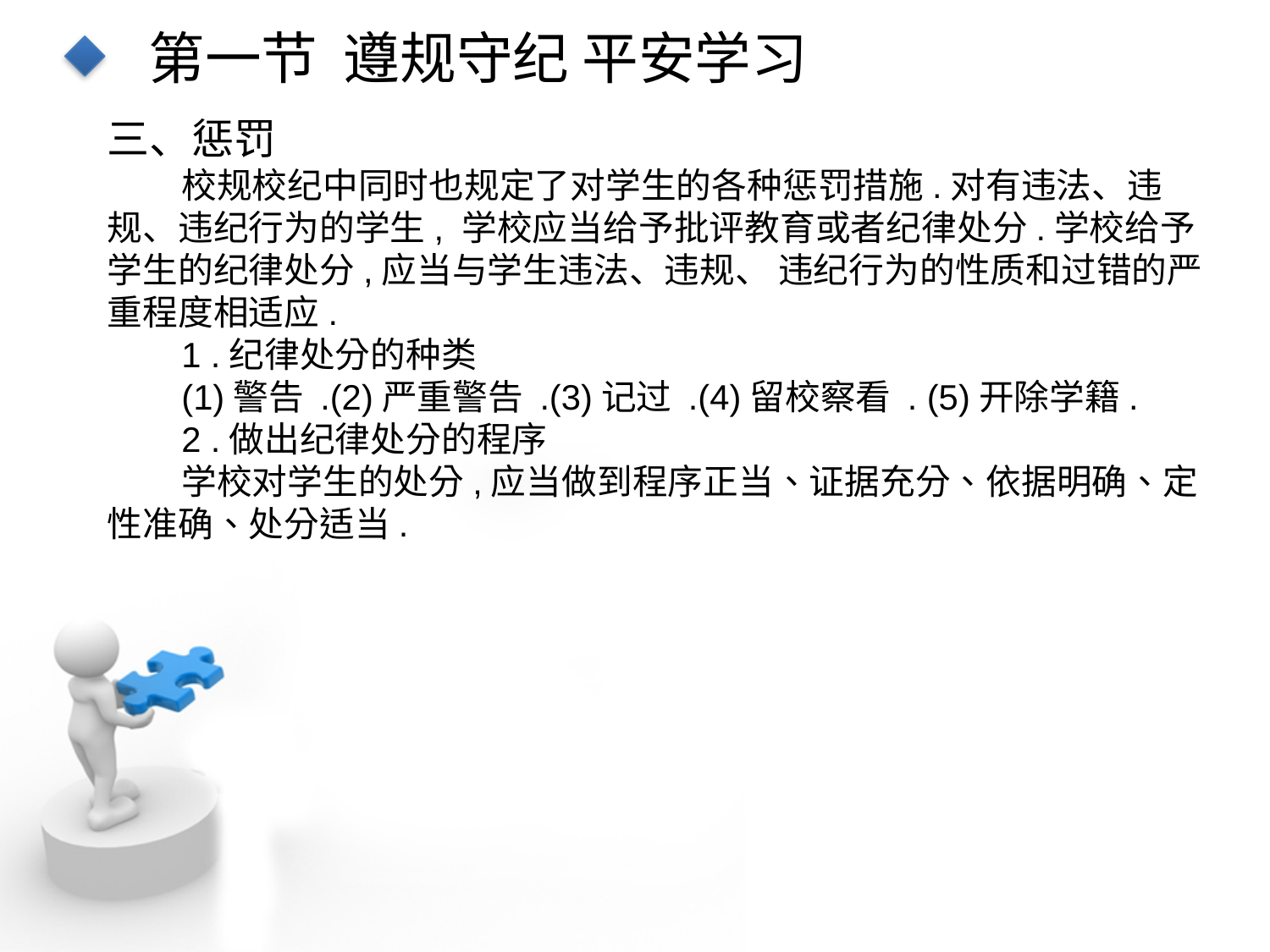

第一节  遵规守纪 平安学习

三、惩罚
校规校纪中同时也规定了对学生的各种惩罚措施.对有违法、违规、违纪行为的学生, 学校应当给予批评教育或者纪律处分.学校给予学生的纪律处分,应当与学生违法、违规、 违纪行为的性质和过错的严重程度相适应.
1 .纪律处分的种类
(1)警告 .(2)严重警告 .(3)记过 .(4)留校察看 . (5)开除学籍.
2 .做出纪律处分的程序
学校对学生的处分,应当做到程序正当、证据充分、依据明确、定性准确、处分适当.

点击添加文本
点击添加文本
点击添加文本
点击添加文本